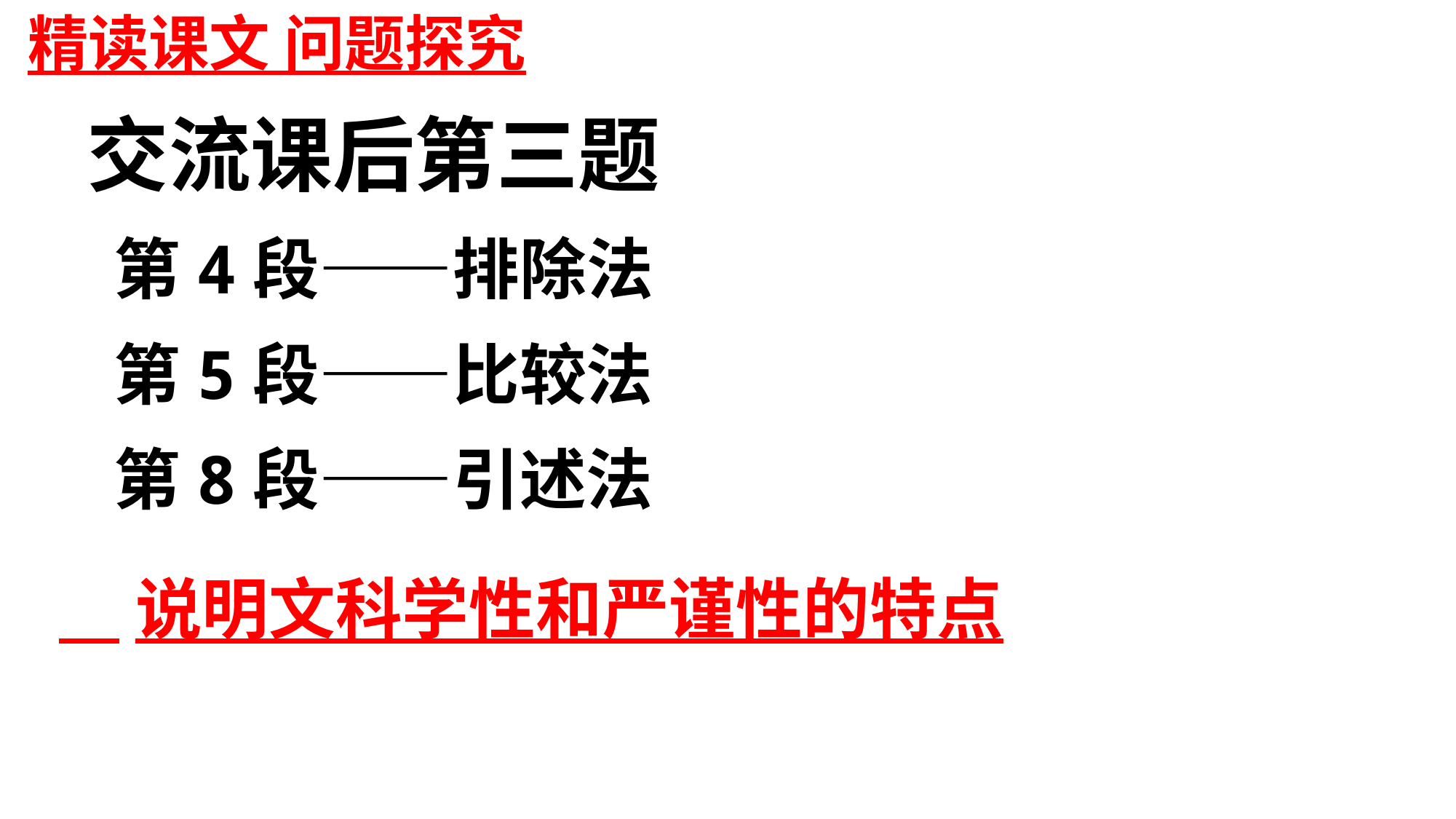

精读课文 问题探究
交流课后第三题
    第4段——排除法
    第5段——比较法
    第8段——引述法
    说明文科学性和严谨性的特点